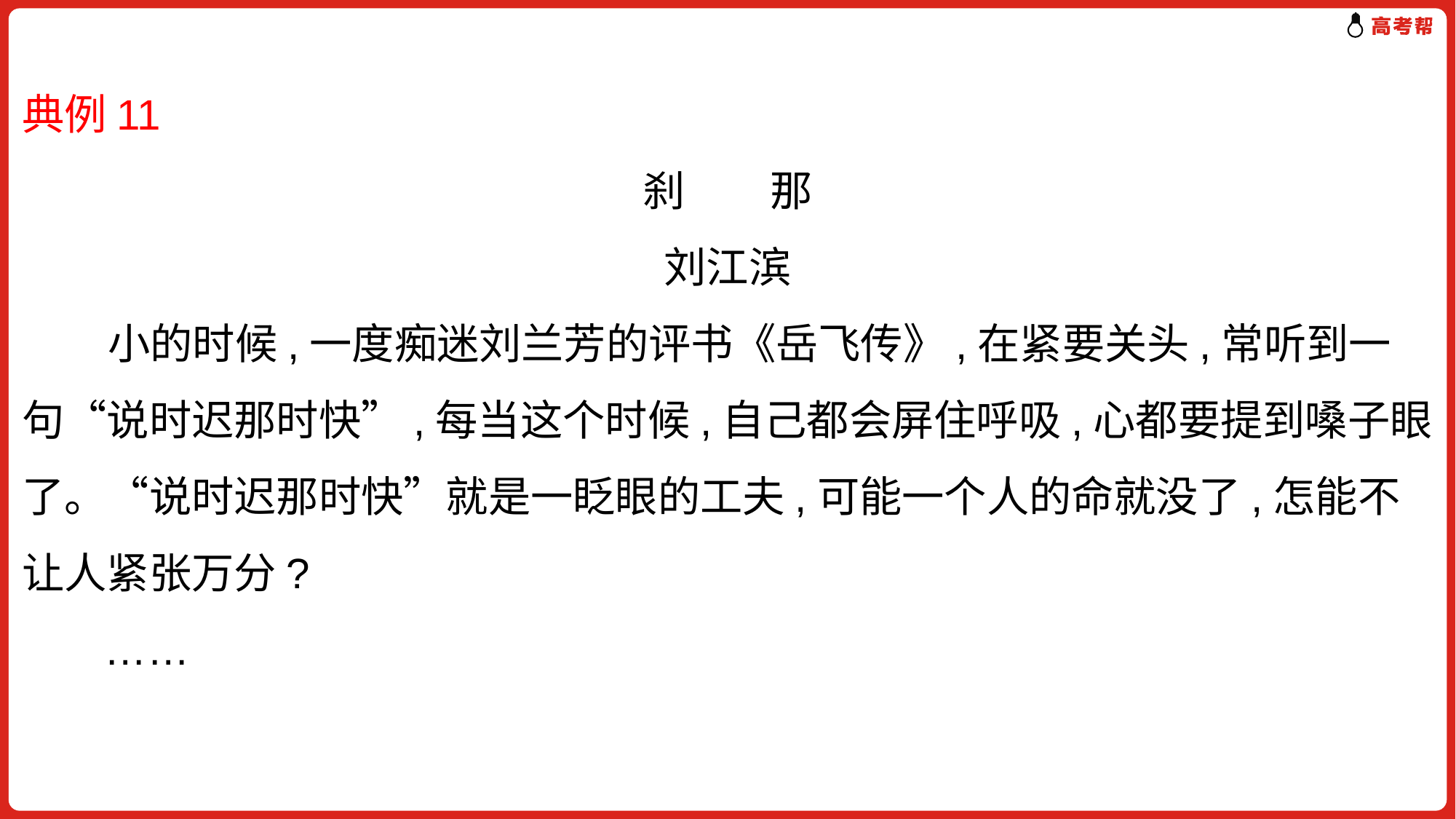

典例11
刹　　那
刘江滨
        小的时候,一度痴迷刘兰芳的评书《岳飞传》,在紧要关头,常听到一句“说时迟那时快”,每当这个时候,自己都会屏住呼吸,心都要提到嗓子眼了。“说时迟那时快”就是一眨眼的工夫,可能一个人的命就没了,怎能不让人紧张万分?
       ……